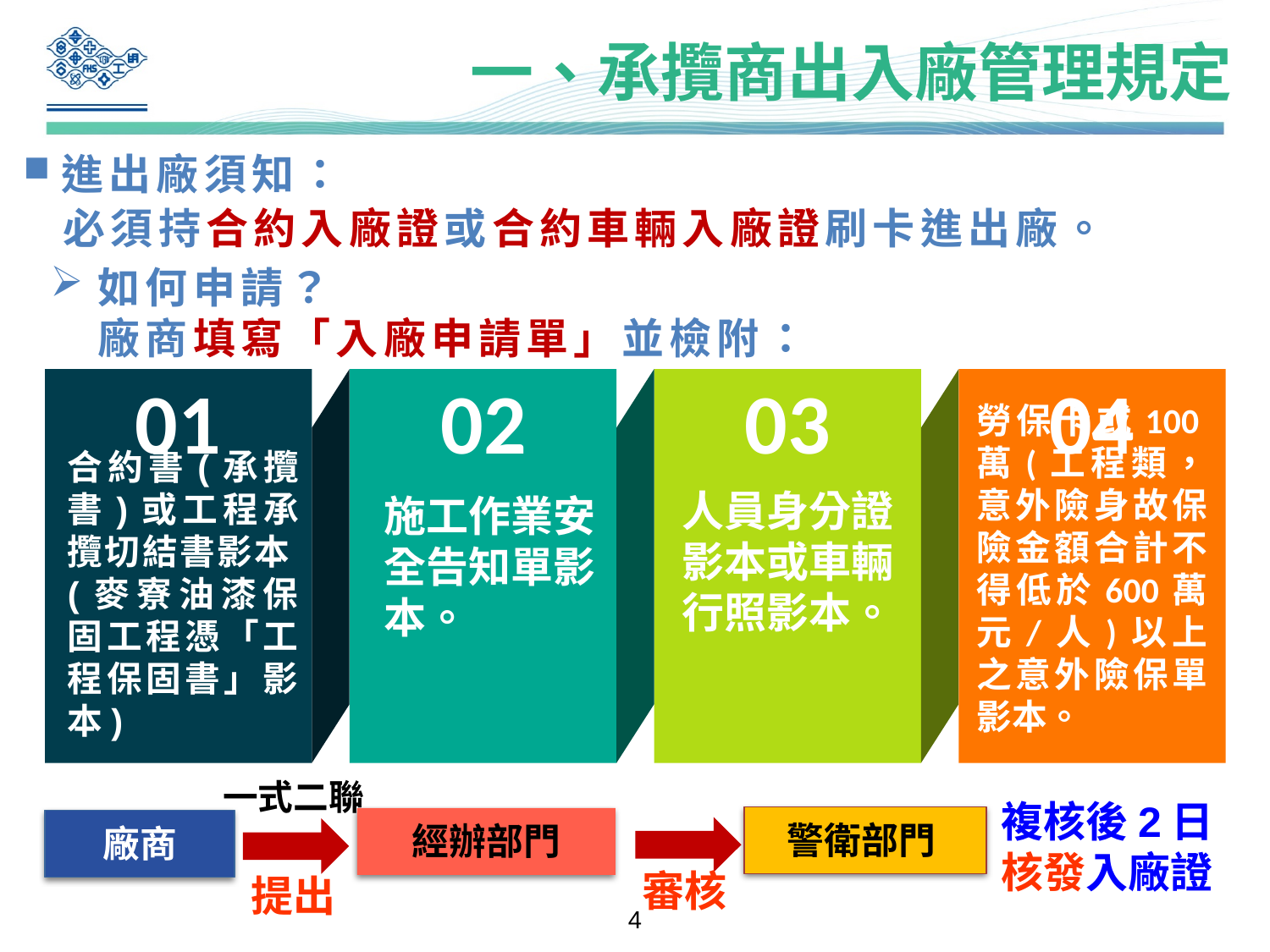

一、承攬商出入廠管理規定
進出廠須知：
  必須持合約入廠證或合約車輛入廠證刷卡進出廠。
如何申請？
廠商填寫「入廠申請單」並檢附：
01
02
03
04

勞保卡或100萬(工程類，意外險身故保險金額合計不得低於600萬元/人)以上之意外險保單影本。
人員身分證影本或車輛行照影本。
合約書(承攬書)或工程承攬切結書影本(麥寮油漆保固工程憑「工程保固書」影本)
施工作業安全告知單影本。

一式二聯
複核後2日核發入廠證

警衛部門
經辦部門
廠商
審核
提出